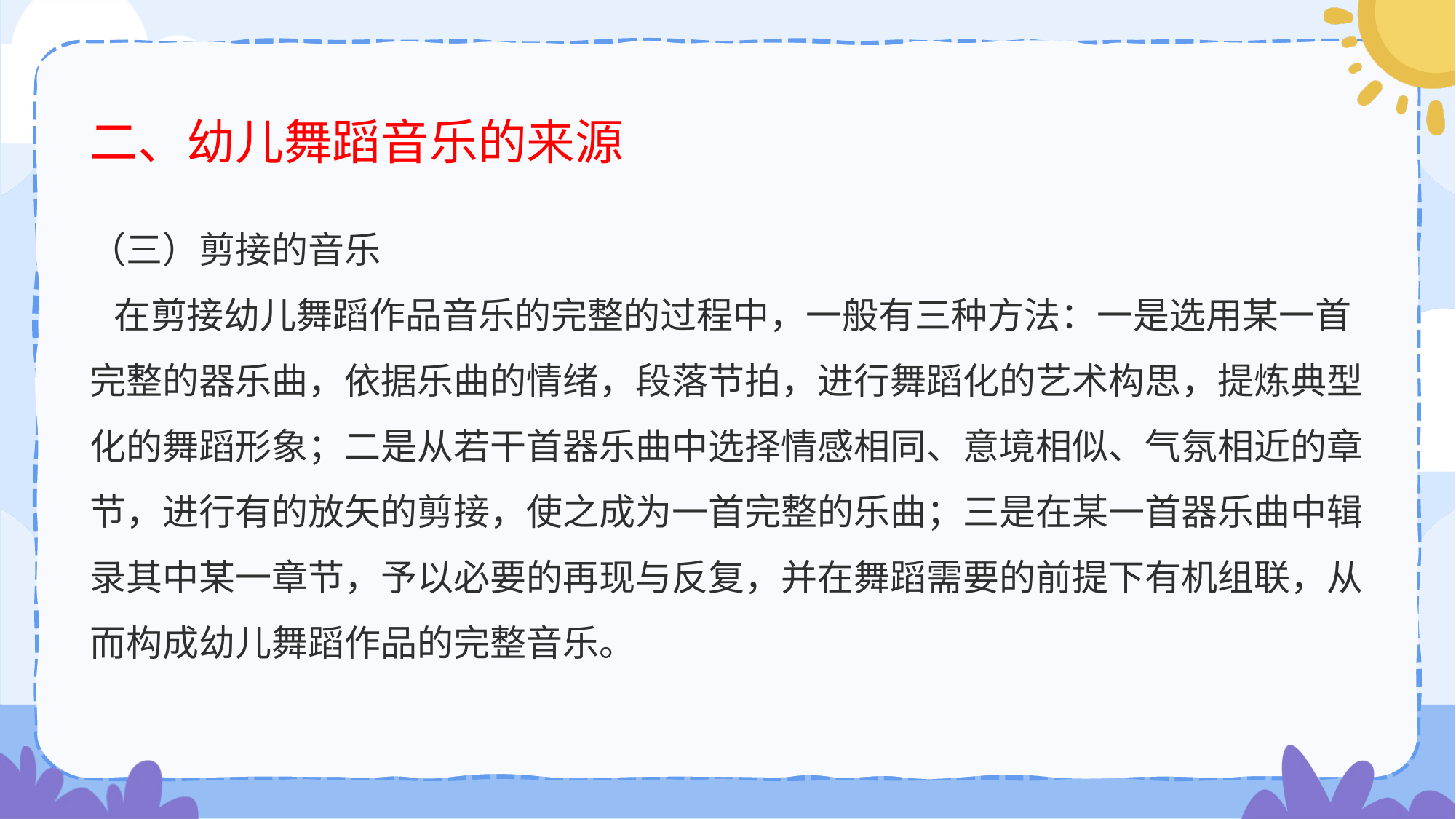

# 二、幼儿舞蹈音乐的来源
（三）剪接的音乐
   在剪接幼儿舞蹈作品音乐的完整的过程中，一般有三种方法：一是选用某一首完整的器乐曲，依据乐曲的情绪，段落节拍，进行舞蹈化的艺术构思，提炼典型化的舞蹈形象；二是从若干首器乐曲中选择情感相同、意境相似、气氛相近的章节，进行有的放矢的剪接，使之成为一首完整的乐曲；三是在某一首器乐曲中辑录其中某一章节，予以必要的再现与反复，并在舞蹈需要的前提下有机组联，从而构成幼儿舞蹈作品的完整音乐。